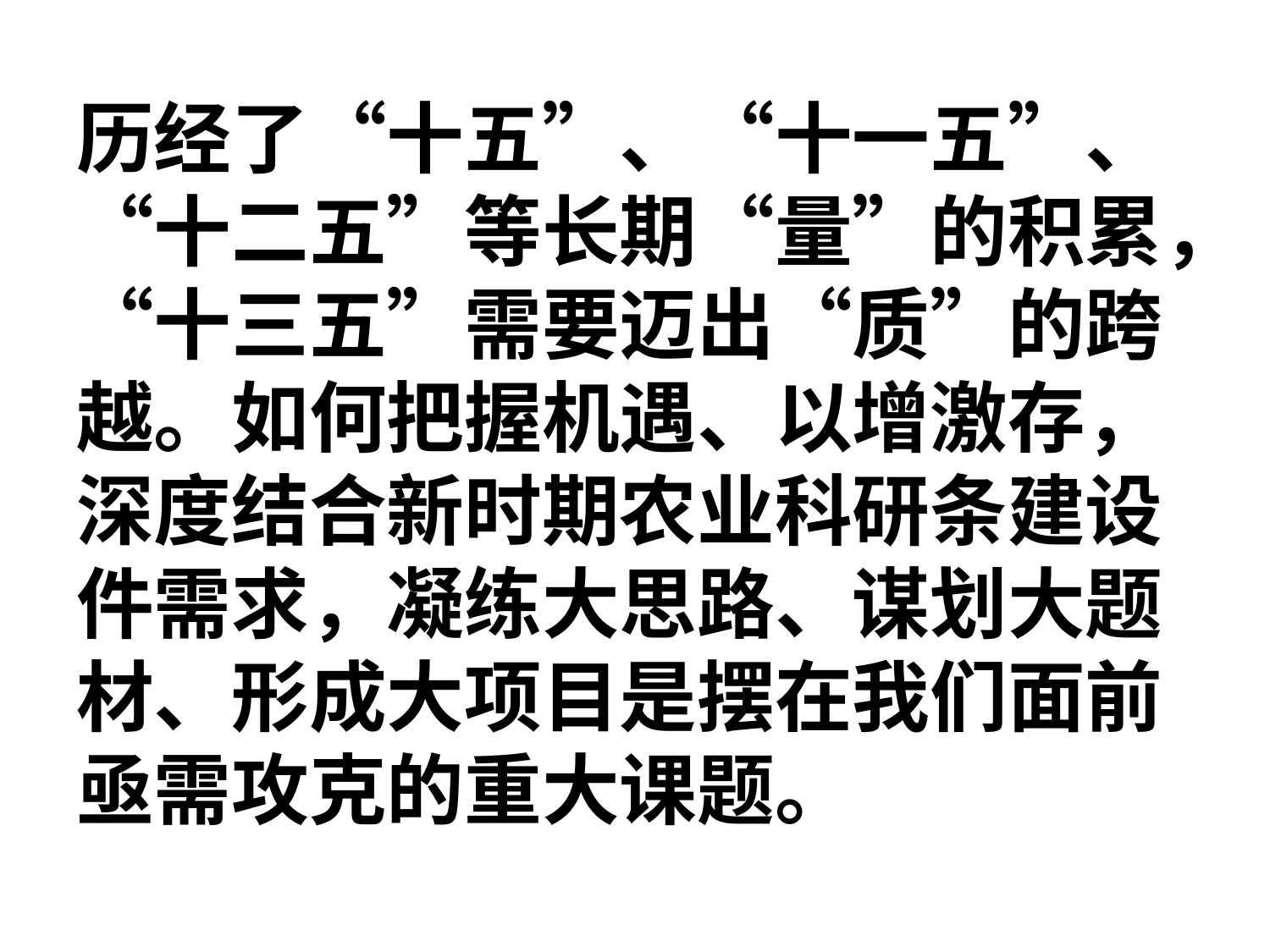

# 历经了“十五”、“十一五”、“十二五”等长期“量”的积累，“十三五”需要迈出“质”的跨越。如何把握机遇、以增激存，深度结合新时期农业科研条建设件需求，凝练大思路、谋划大题材、形成大项目是摆在我们面前亟需攻克的重大课题。